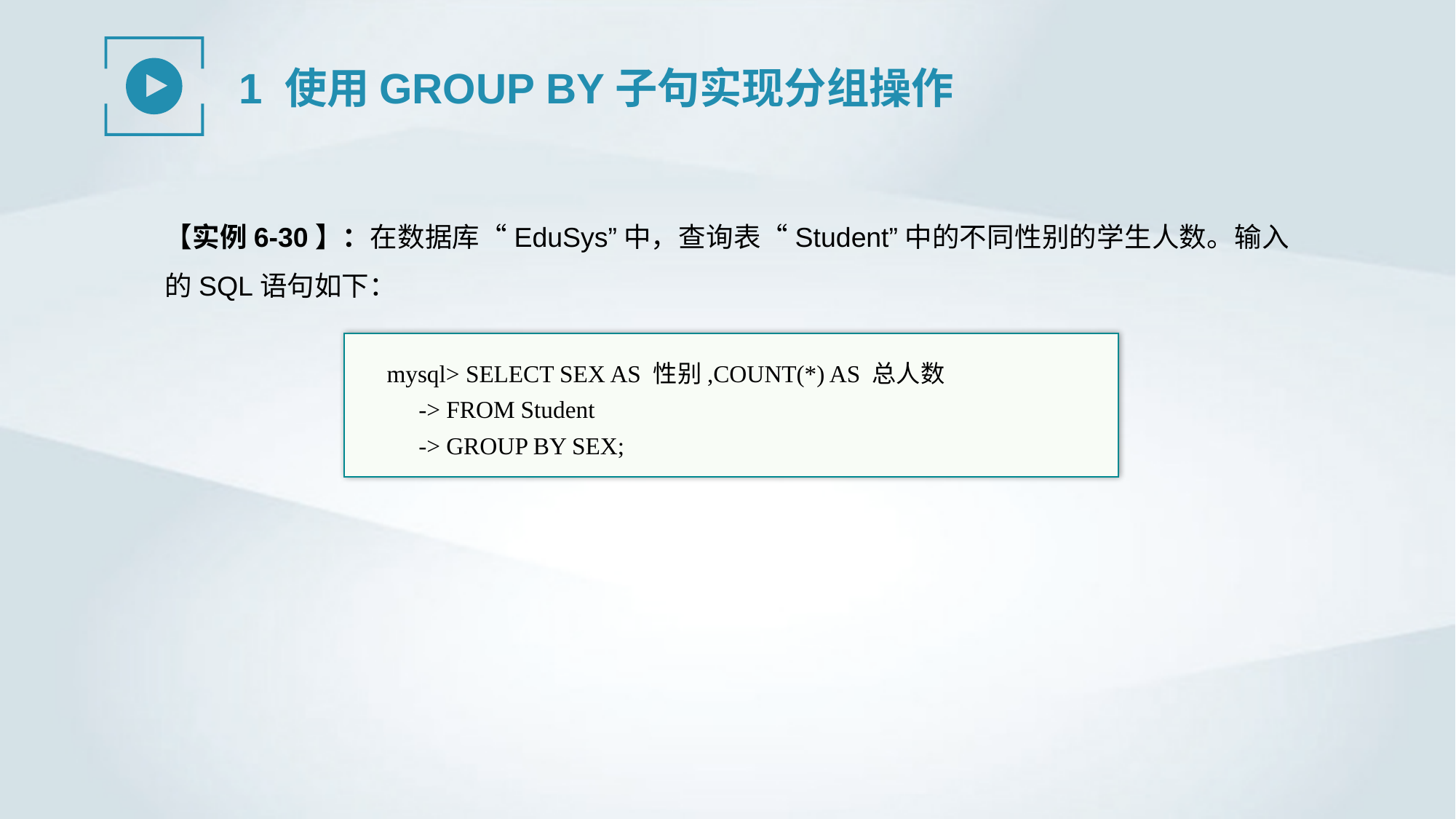

1 使用GROUP BY子句实现分组操作
【实例6-30】：在数据库“EduSys”中，查询表“Student”中的不同性别的学生人数。输入的SQL语句如下：
mysql> SELECT SEX AS 性别,COUNT(*) AS 总人数
-> FROM Student
-> GROUP BY SEX;